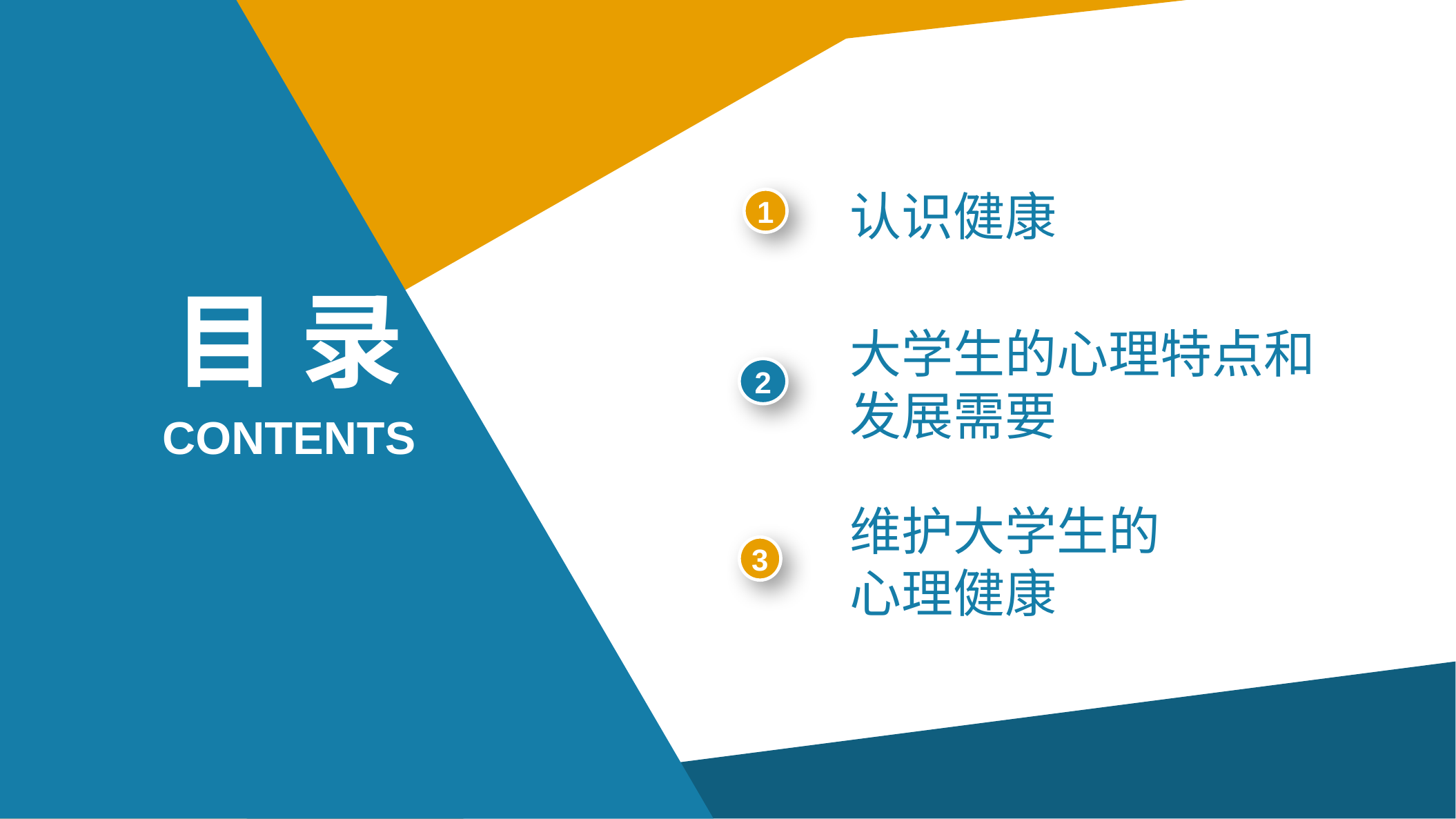

认识健康
1
目 录
大学生的心理特点和发展需要

2
CONTENTS
维护大学生的
心理健康
3